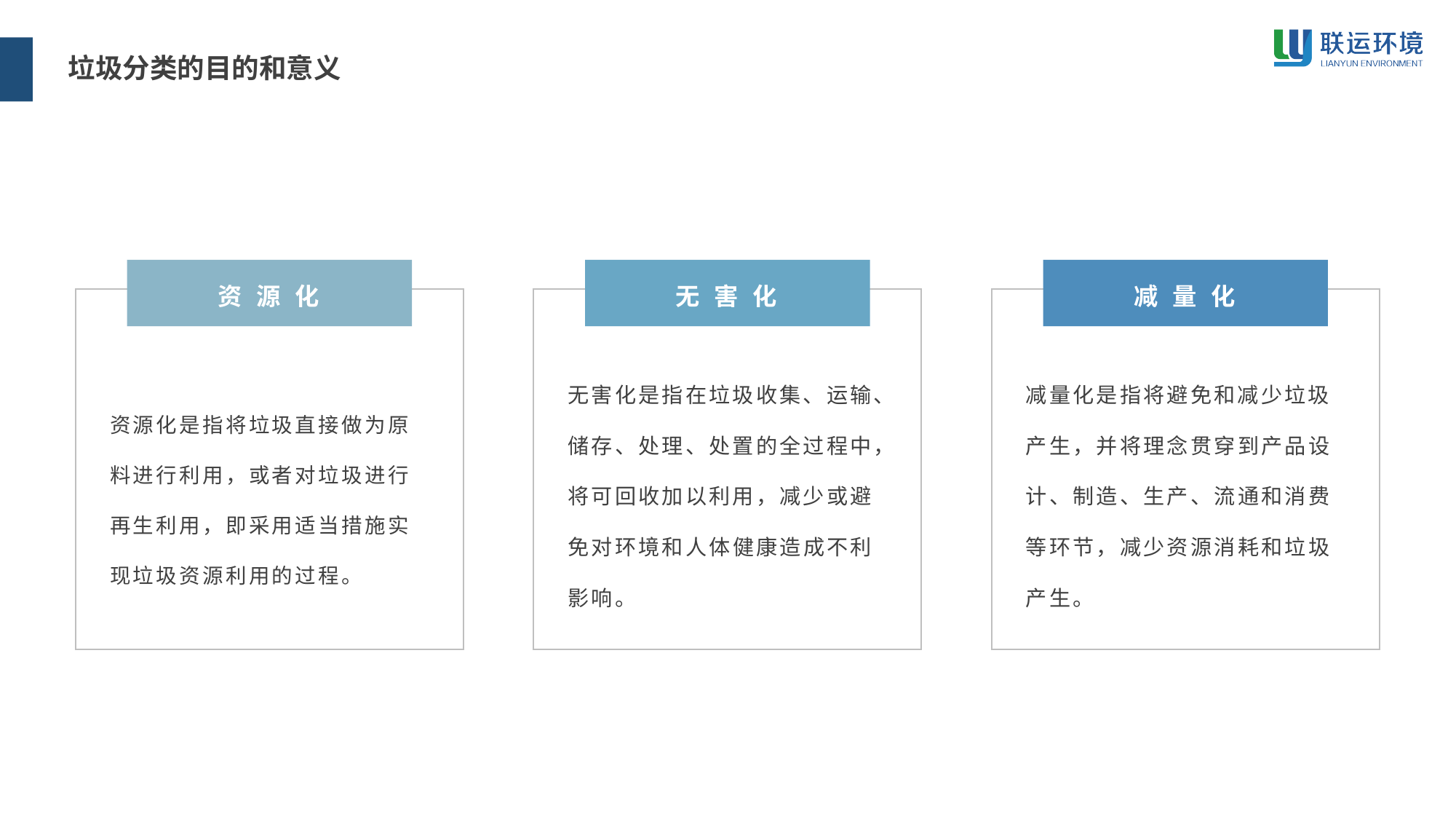

垃圾分类的目的和意义
资 源 化

资源化是指将垃圾直接做为原料进行利用，或者对垃圾进行再生利用，即采用适当措施实现垃圾资源利用的过程。
无 害 化

无害化是指在垃圾收集、运输、储存、处理、处置的全过程中，将可回收加以利用，减少或避免对环境和人体健康造成不利影响。
减 量 化

减量化是指将避免和减少垃圾产生，并将理念贯穿到产品设计、制造、生产、流通和消费等环节，减少资源消耗和垃圾产生。